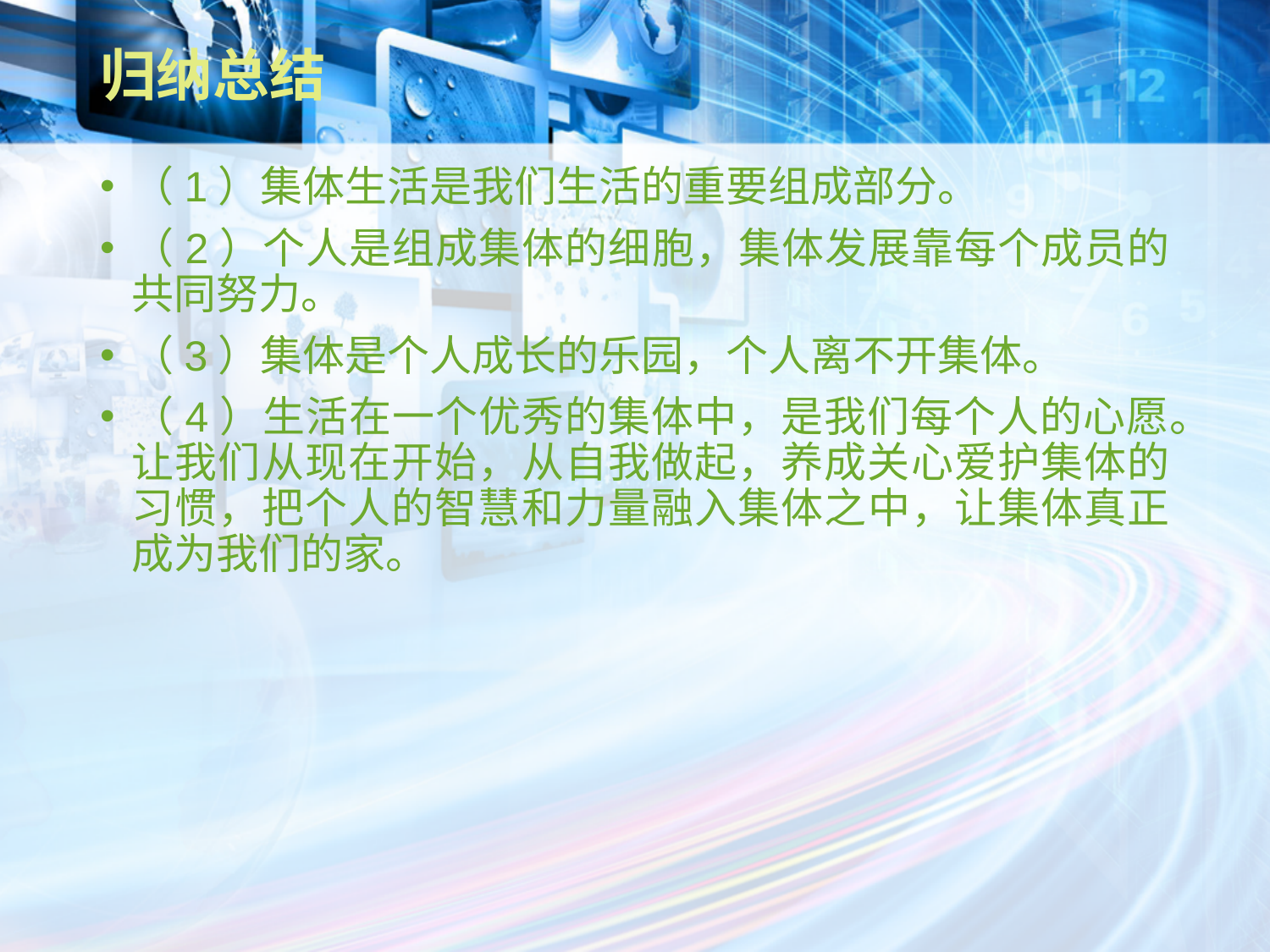

# 归纳总结
（1）集体生活是我们生活的重要组成部分。
（2）个人是组成集体的细胞，集体发展靠每个成员的共同努力。
（3）集体是个人成长的乐园，个人离不开集体。
（4）生活在一个优秀的集体中，是我们每个人的心愿。让我们从现在开始，从自我做起，养成关心爱护集体的习惯，把个人的智慧和力量融入集体之中，让集体真正成为我们的家。